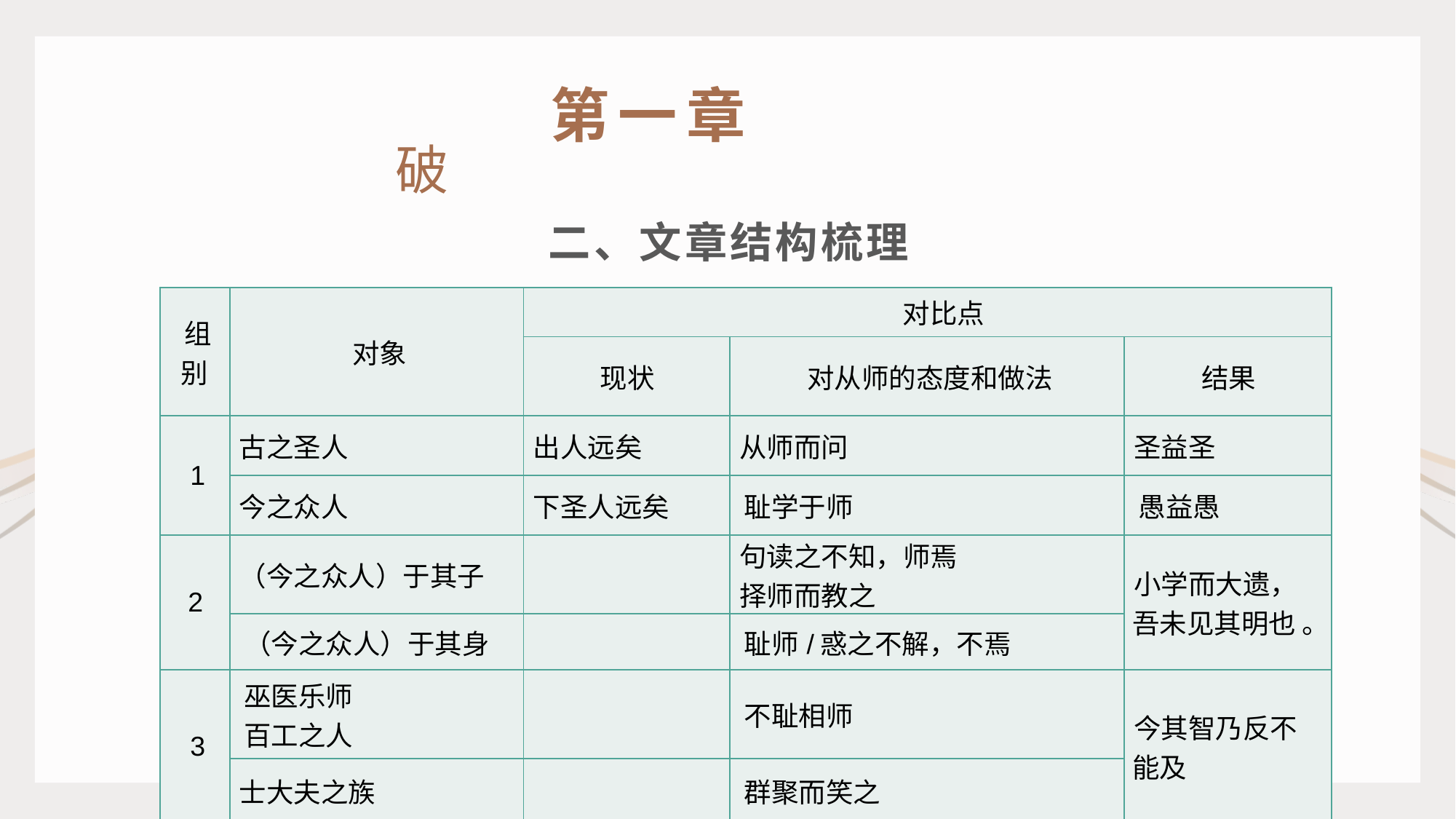

第一章
破
二、文章结构梳理
| 组别 | 对象 | 对比点 |  |  |
| --- | --- | --- | --- | --- |
|  |  | 现状 | 对从师的态度和做法 | 结果 |
| 1 | 古之圣人 | 出人远矣 | 从师而问 | 圣益圣 |
|  | 今之众人 | 下圣人远矣 | 耻学于师 | 愚益愚 |
| 2 | （今之众人）于其子 |  | 句读之不知，师焉 择师而教之 | 小学而大遗， 吾未见其明也 。 |
|  | （今之众人）于其身 |  | 耻师/惑之不解，不焉 |  |
| 3 | 巫医乐师 百工之人 |  | 不耻相师 | 今其智乃反不能及 |
|  | 士大夫之族 |  | 群聚而笑之 |  |